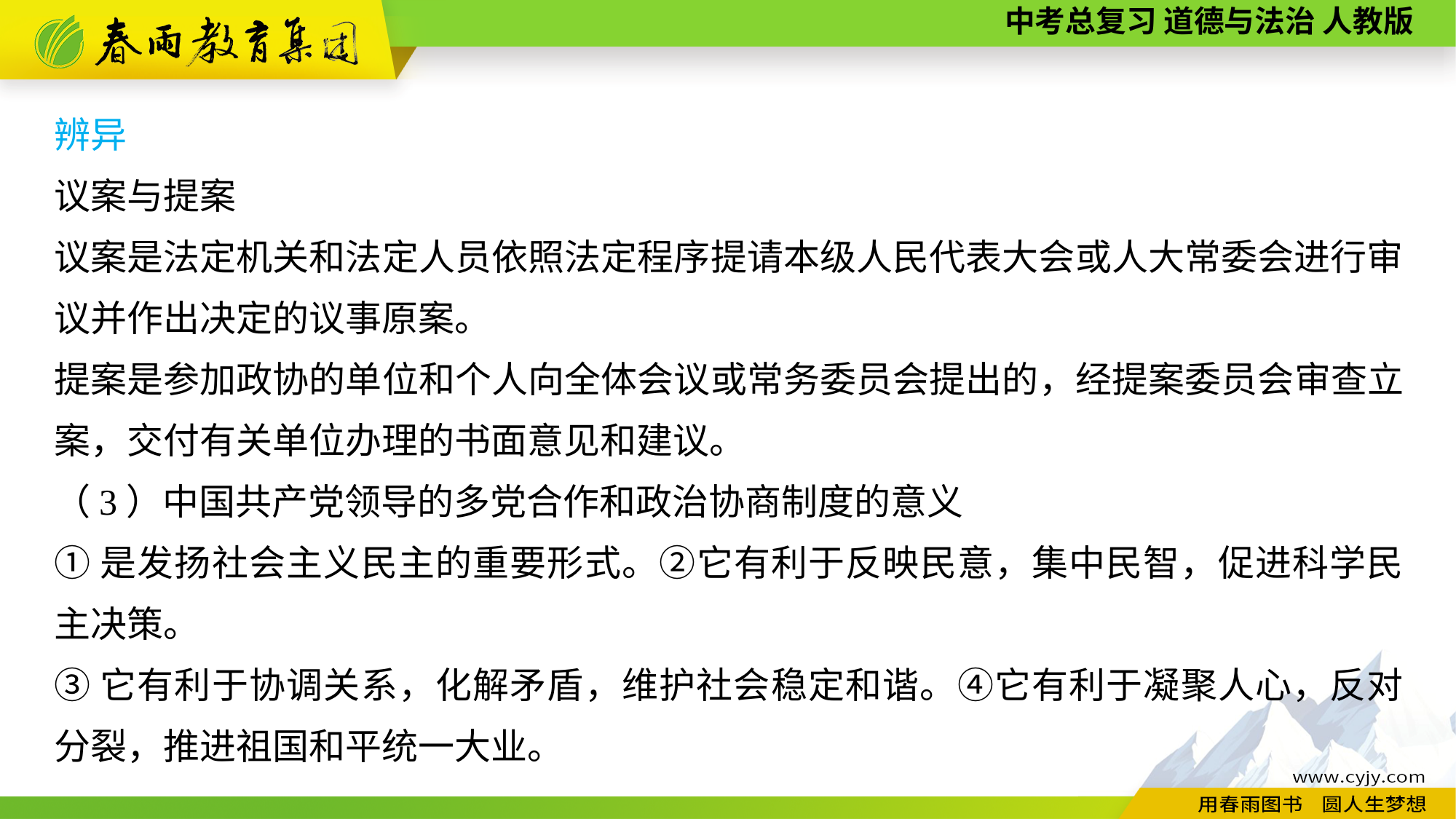

辨异
议案与提案
议案是法定机关和法定人员依照法定程序提请本级人民代表大会或人大常委会进行审议并作出决定的议事原案。
提案是参加政协的单位和个人向全体会议或常务委员会提出的，经提案委员会审查立案，交付有关单位办理的书面意见和建议。
（3）中国共产党领导的多党合作和政治协商制度的意义
①是发扬社会主义民主的重要形式。②它有利于反映民意，集中民智，促进科学民主决策。
③它有利于协调关系，化解矛盾，维护社会稳定和谐。④它有利于凝聚人心，反对分裂，推进祖国和平统一大业。